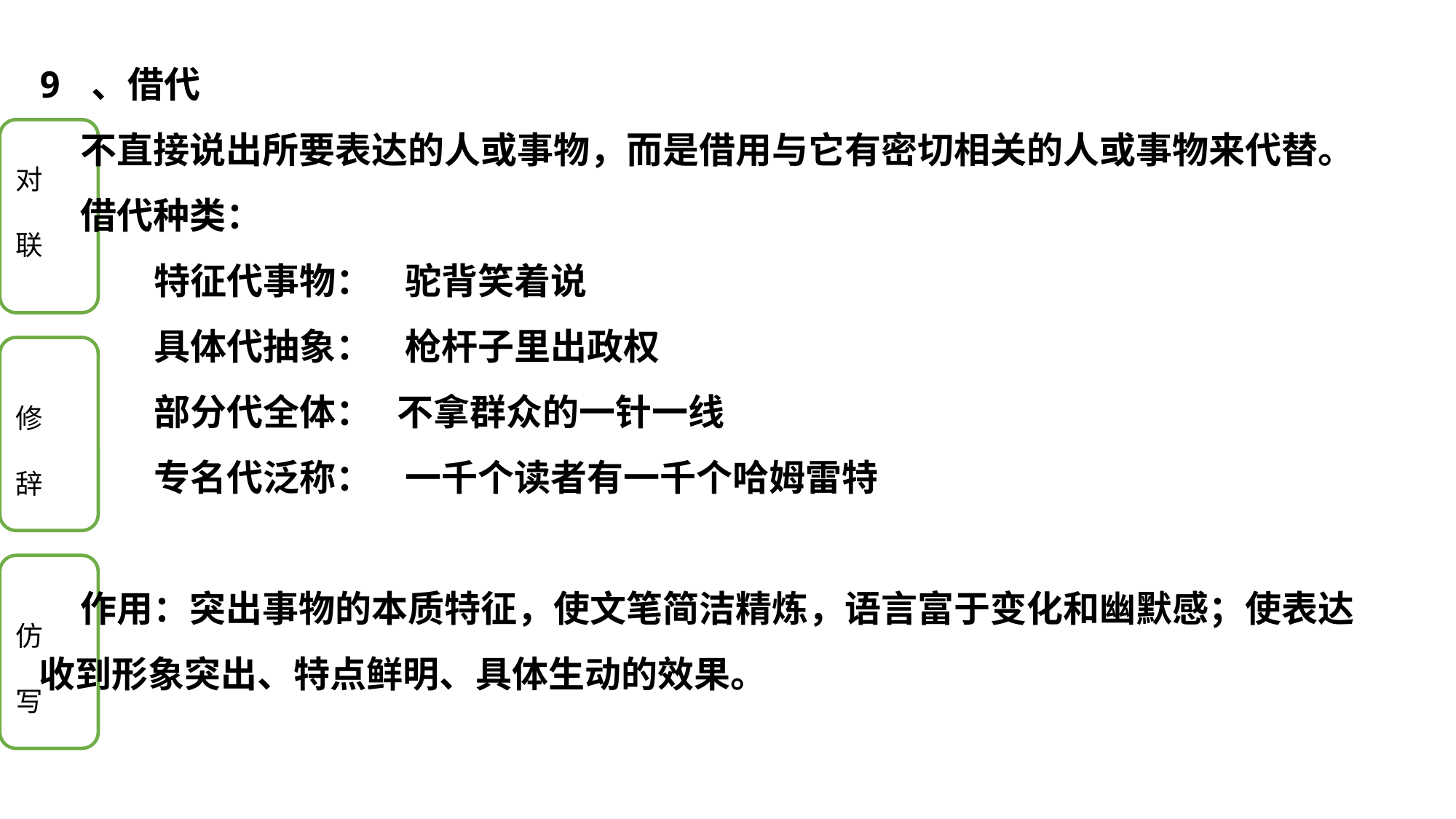

9 、借代
    不直接说出所要表达的人或事物，而是借用与它有密切相关的人或事物来代替。
    借代种类：
             特征代事物：    驼背笑着说
             具体代抽象：    枪杆子里出政权
             部分代全体：   不拿群众的一针一线
             专名代泛称：    一千个读者有一千个哈姆雷特

    作用：突出事物的本质特征，使文笔简洁精炼，语言富于变化和幽默感；使表达收到形象突出、特点鲜明、具体生动的效果。